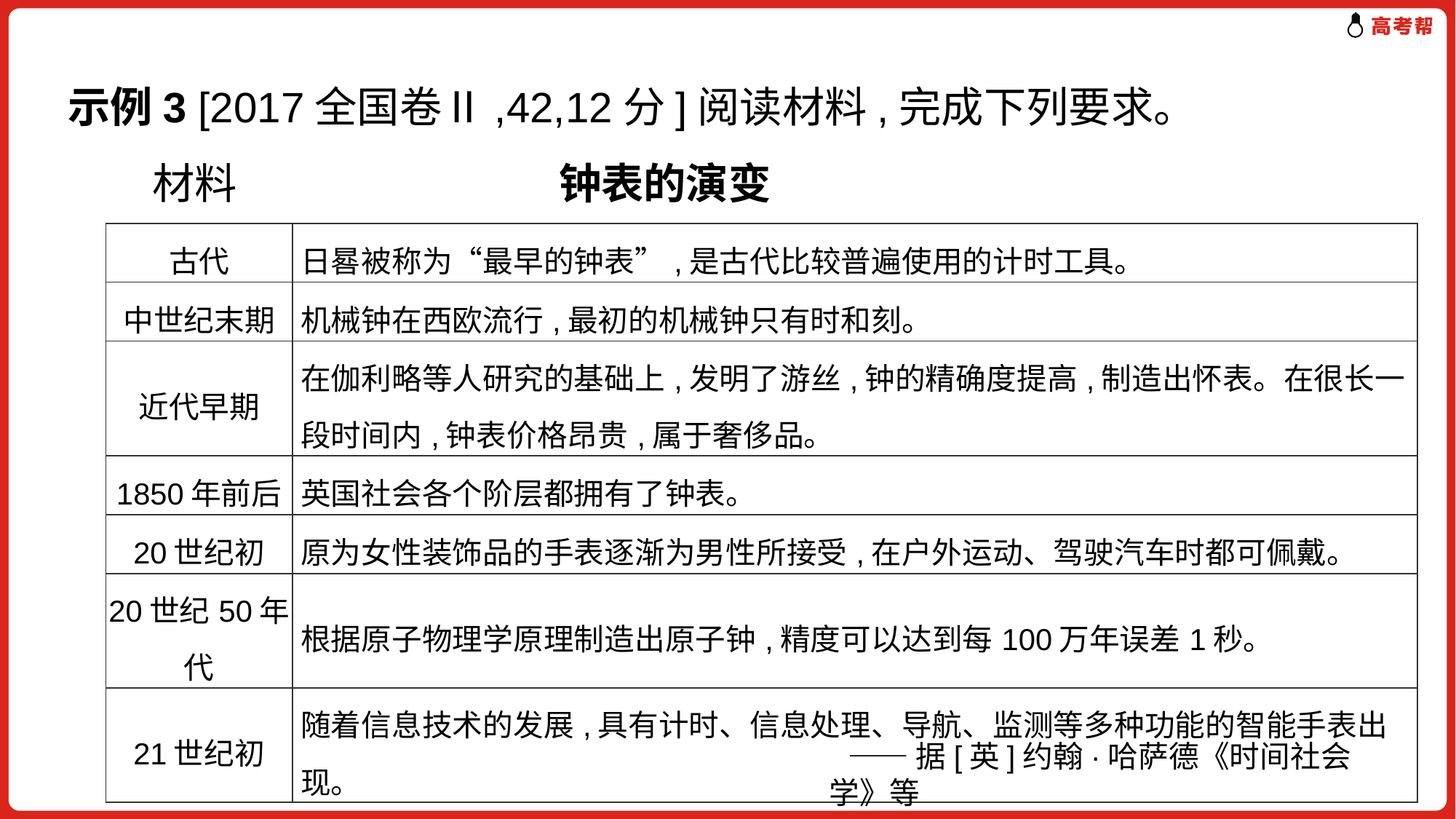

# 示例3 [2017全国卷Ⅱ,42,12分]阅读材料,完成下列要求。 　　材料                                  钟表的演变
| 古代 | 日晷被称为“最早的钟表”,是古代比较普遍使用的计时工具。 |
| --- | --- |
| 中世纪末期 | 机械钟在西欧流行,最初的机械钟只有时和刻。 |
| 近代早期 | 在伽利略等人研究的基础上,发明了游丝,钟的精确度提高,制造出怀表。在很长一段时间内,钟表价格昂贵,属于奢侈品。 |
| 1850年前后 | 英国社会各个阶层都拥有了钟表。 |
| 20世纪初 | 原为女性装饰品的手表逐渐为男性所接受,在户外运动、驾驶汽车时都可佩戴。 |
| 20世纪50年代 | 根据原子物理学原理制造出原子钟,精度可以达到每100万年误差1秒。 |
| 21世纪初 | 随着信息技术的发展,具有计时、信息处理、导航、监测等多种功能的智能手表出现。 |

   ——据[英]约翰·哈萨德《时间社会学》等